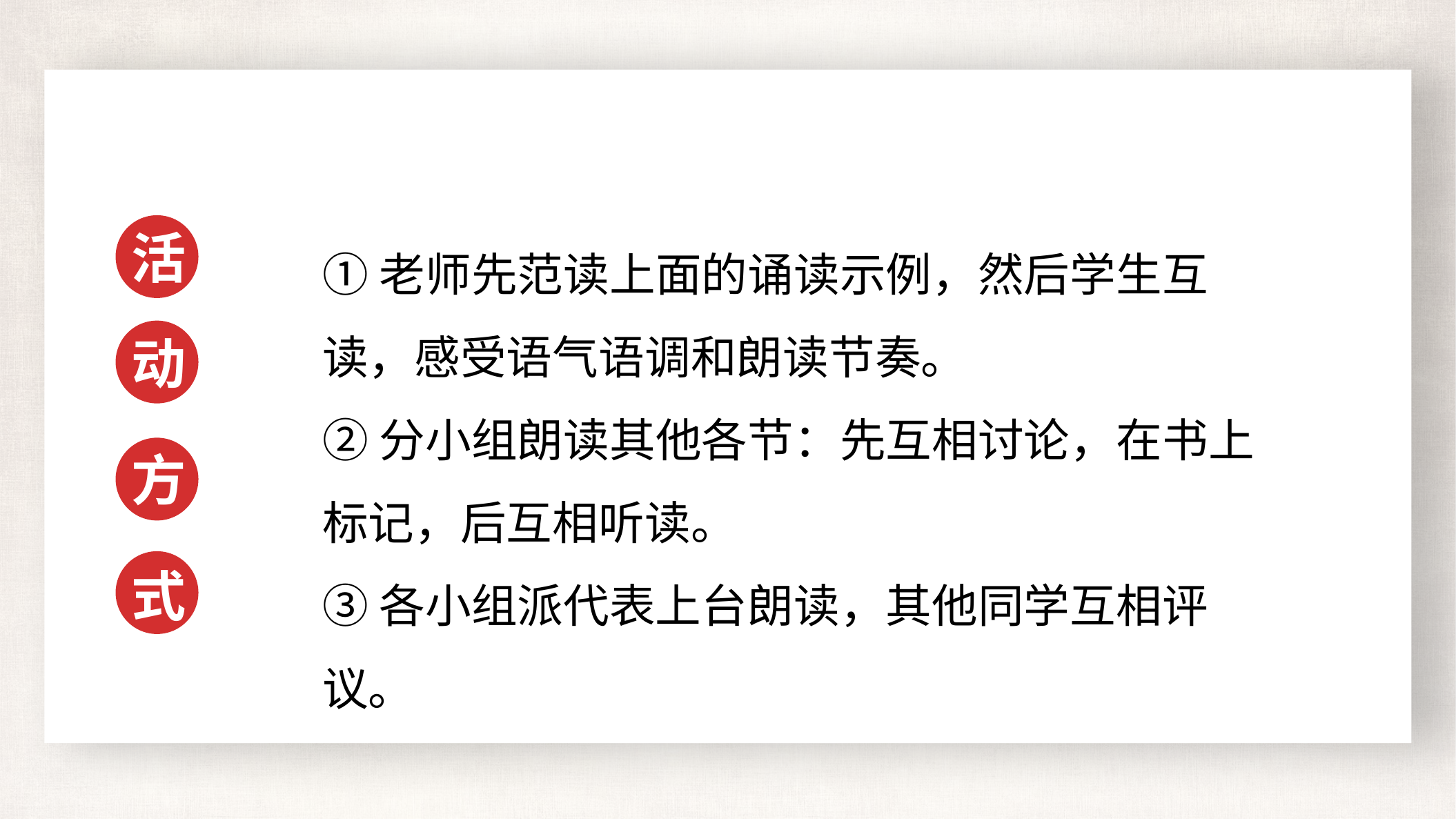

①老师先范读上面的诵读示例，然后学生互读，感受语气语调和朗读节奏。
②分小组朗读其他各节：先互相讨论，在书上标记，后互相听读。
③各小组派代表上台朗读，其他同学互相评议。

活

动

方

式